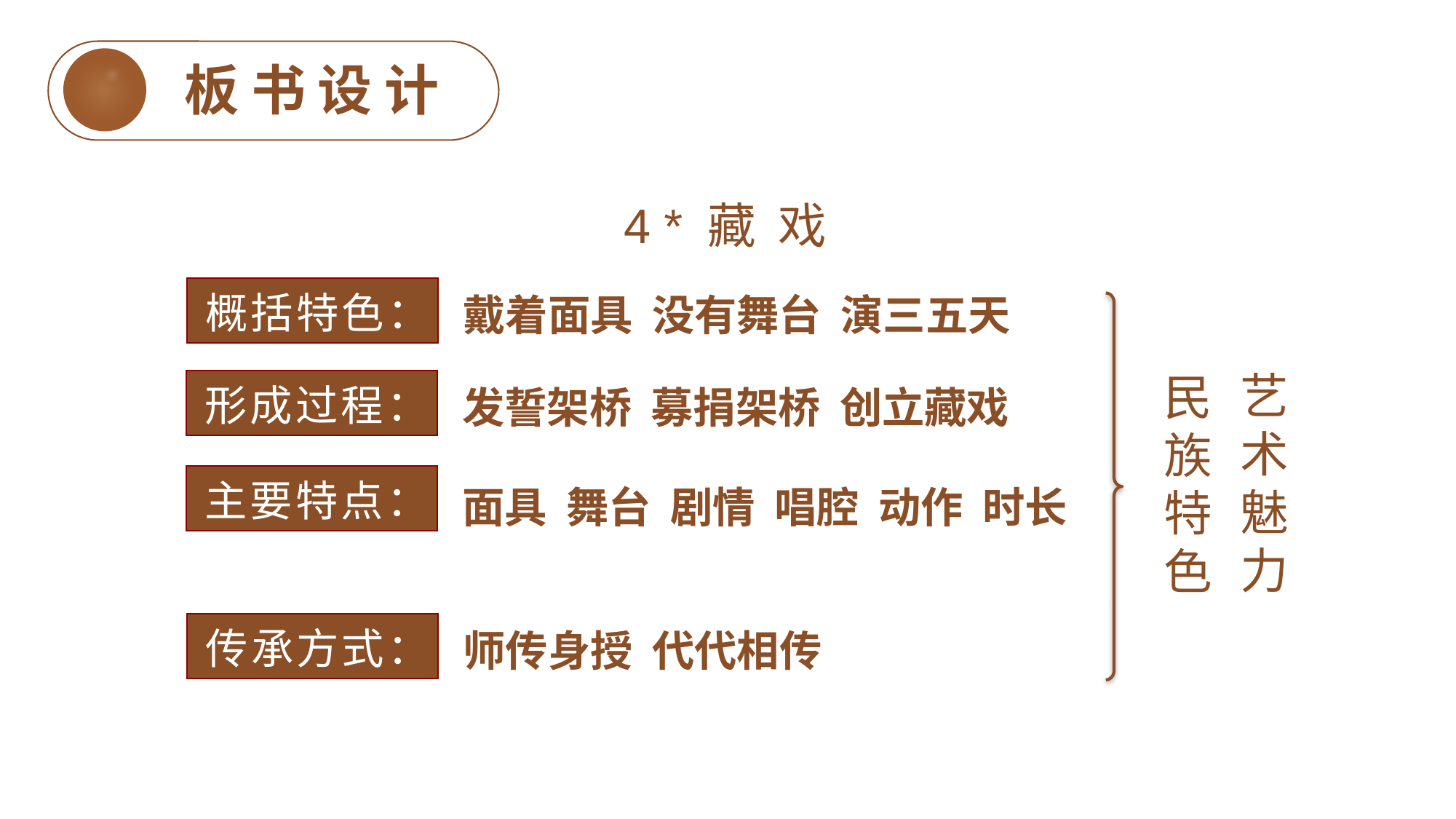

板书设计
4 * 藏  戏

概括特色：
戴着面具  没有舞台  演三五天

艺术魅力
民
族特色

形成过程：
发誓架桥  募捐架桥  创立藏戏
面具  舞台  剧情  唱腔  动作  时长

主要特点：

传承方式：
师传身授  代代相传